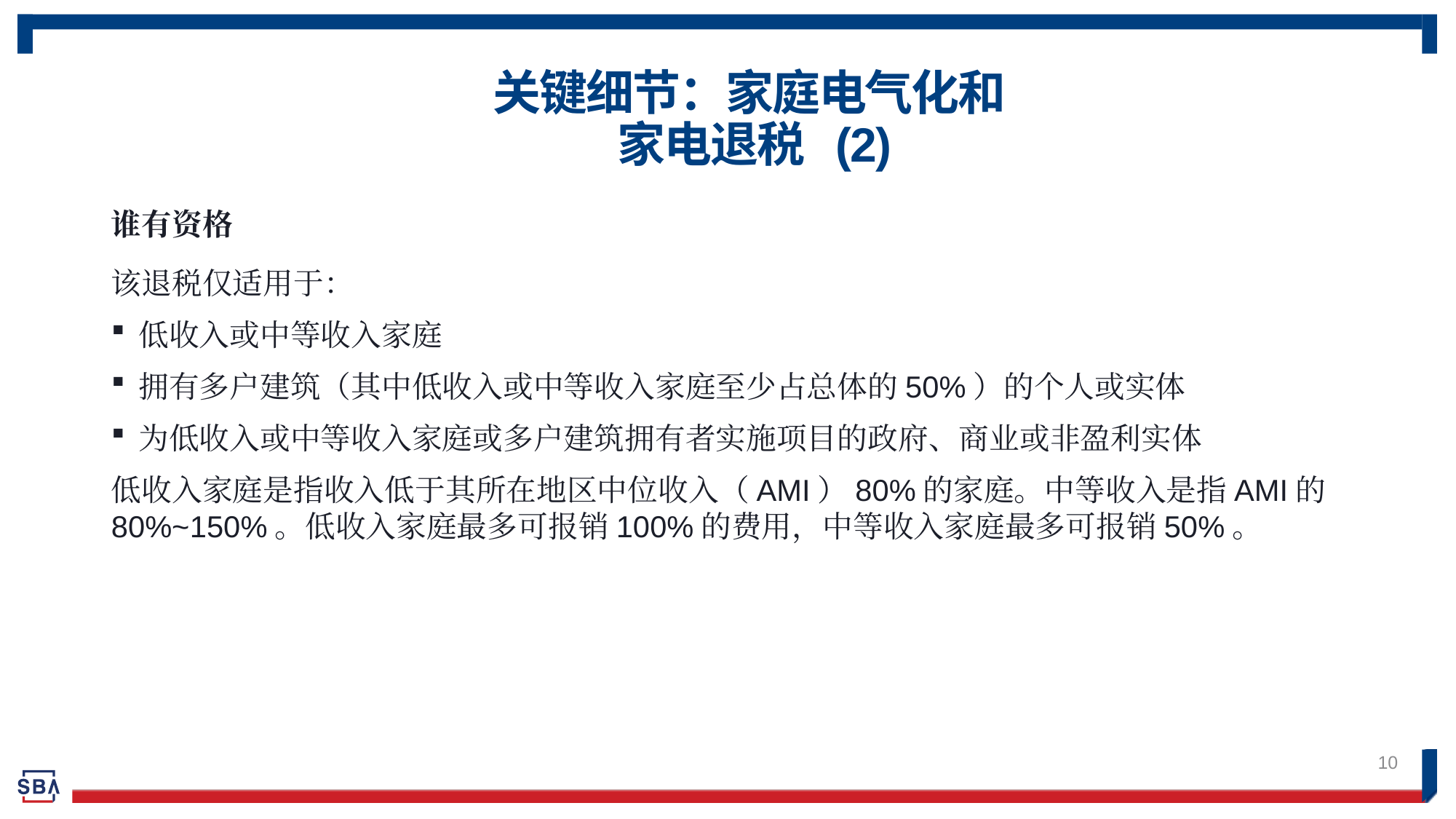

# 关键细节：家庭电气化和 家电退税  (2)
谁有资格
该退税仅适用于：
低收入或中等收入家庭
拥有多户建筑（其中低收入或中等收入家庭至少占总体的50%）的个人或实体
为低收入或中等收入家庭或多户建筑拥有者实施项目的政府、商业或非盈利实体
低收入家庭是指收入低于其所在地区中位收入（AMI）80%的家庭。中等收入是指AMI的80%~150%。低收入家庭最多可报销100%的费用，中等收入家庭最多可报销50%。
10